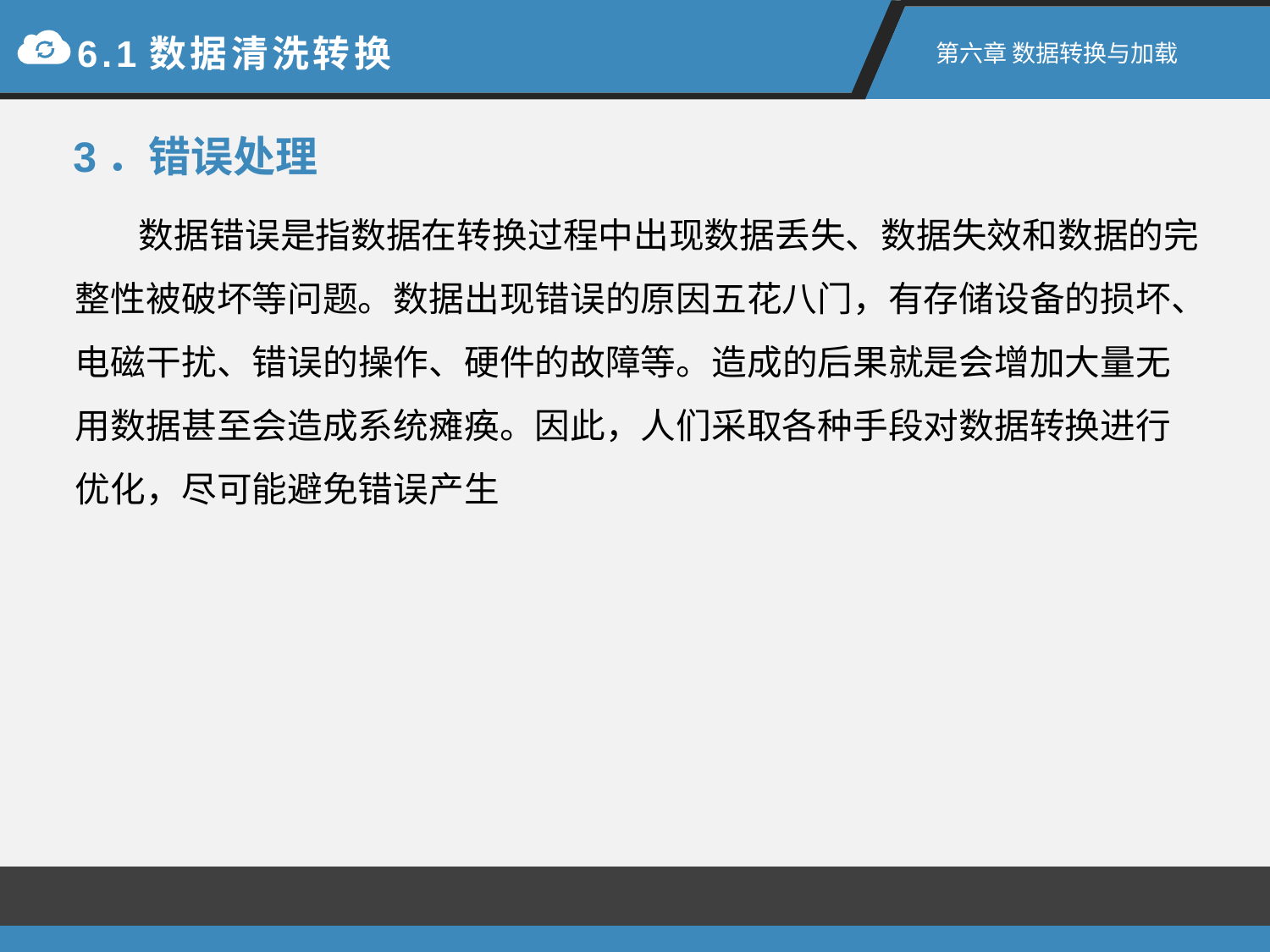

6.1数据清洗转换

第六章 数据转换与加载
3．错误处理
数据错误是指数据在转换过程中出现数据丢失、数据失效和数据的完整性被破坏等问题。数据出现错误的原因五花八门，有存储设备的损坏、电磁干扰、错误的操作、硬件的故障等。造成的后果就是会增加大量无用数据甚至会造成系统瘫痪。因此，人们采取各种手段对数据转换进行优化，尽可能避免错误产生